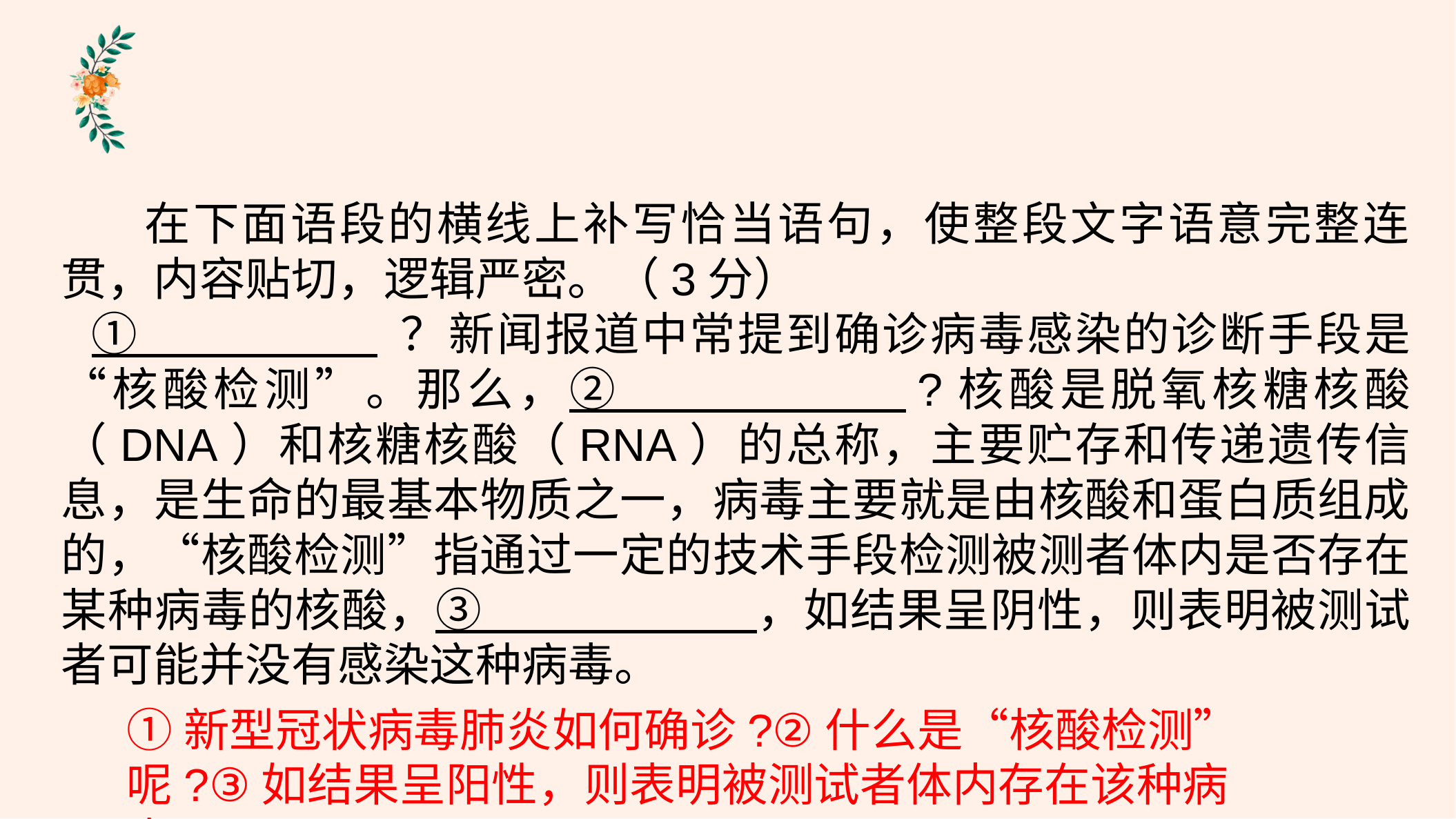

在下面语段的横线上补写恰当语句，使整段文字语意完整连贯，内容贴切，逻辑严密。（3分）
①                    ？新闻报道中常提到确诊病毒感染的诊断手段是“核酸检测”。那么，②                   ?核酸是脱氧核糖核酸（DNA）和核糖核酸（RNA）的总称，主要贮存和传递遗传信息，是生命的最基本物质之一，病毒主要就是由核酸和蛋白质组成的，“核酸检测”指通过一定的技术手段检测被测者体内是否存在某种病毒的核酸，③                         ，如结果呈阴性，则表明被测试者可能并没有感染这种病毒。
①新型冠状病毒肺炎如何确诊?②什么是“核酸检测”呢?③如结果呈阳性，则表明被测试者体内存在该种病毒。